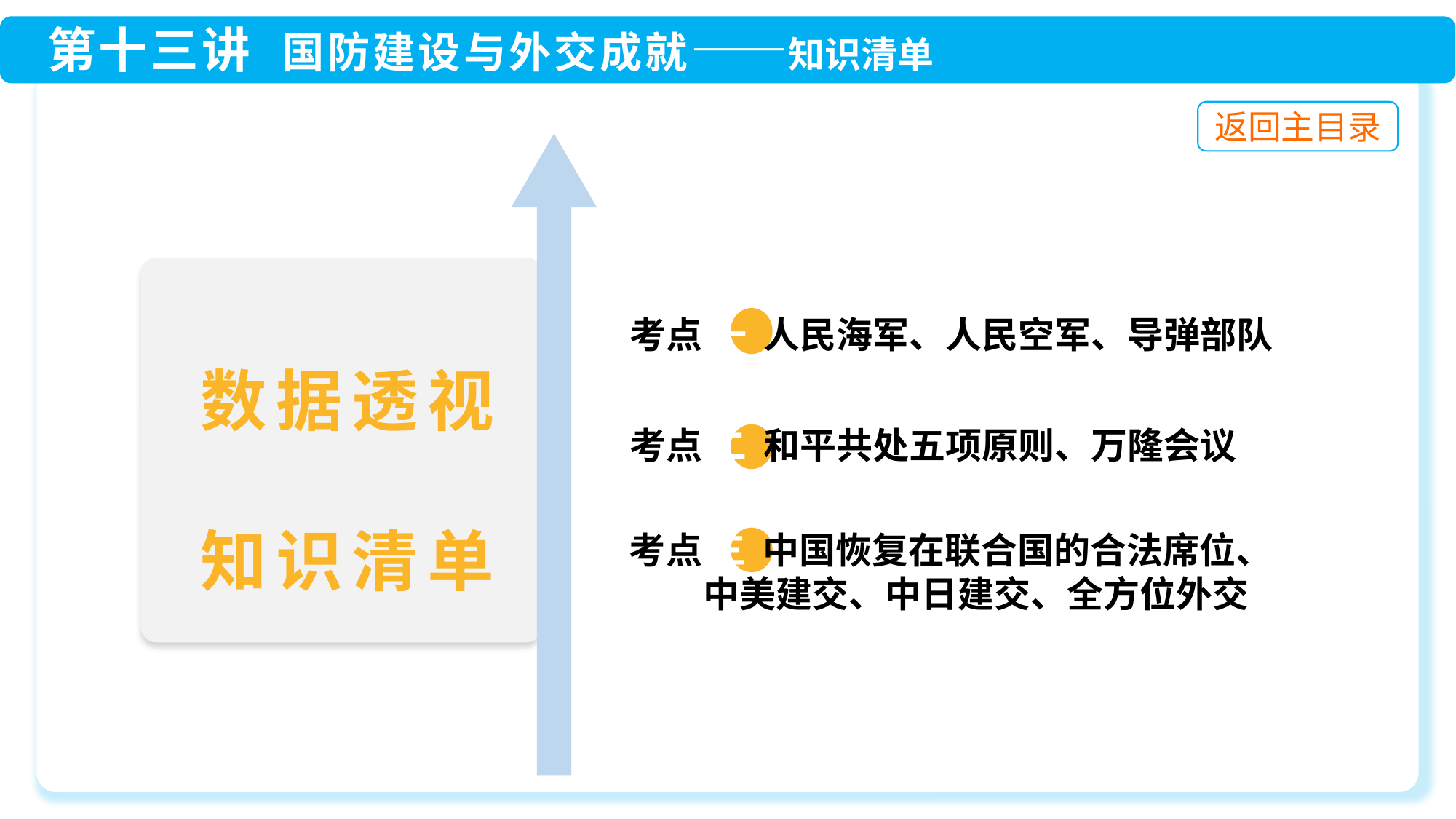

考点 一  人民海军、人民空军、导弹部队
  考点 三  中国恢复在联合国的合法席位、
           中美建交、中日建交、全方位外交
  考点 二  和平共处五项原则、万隆会议

数据透视
知识清单